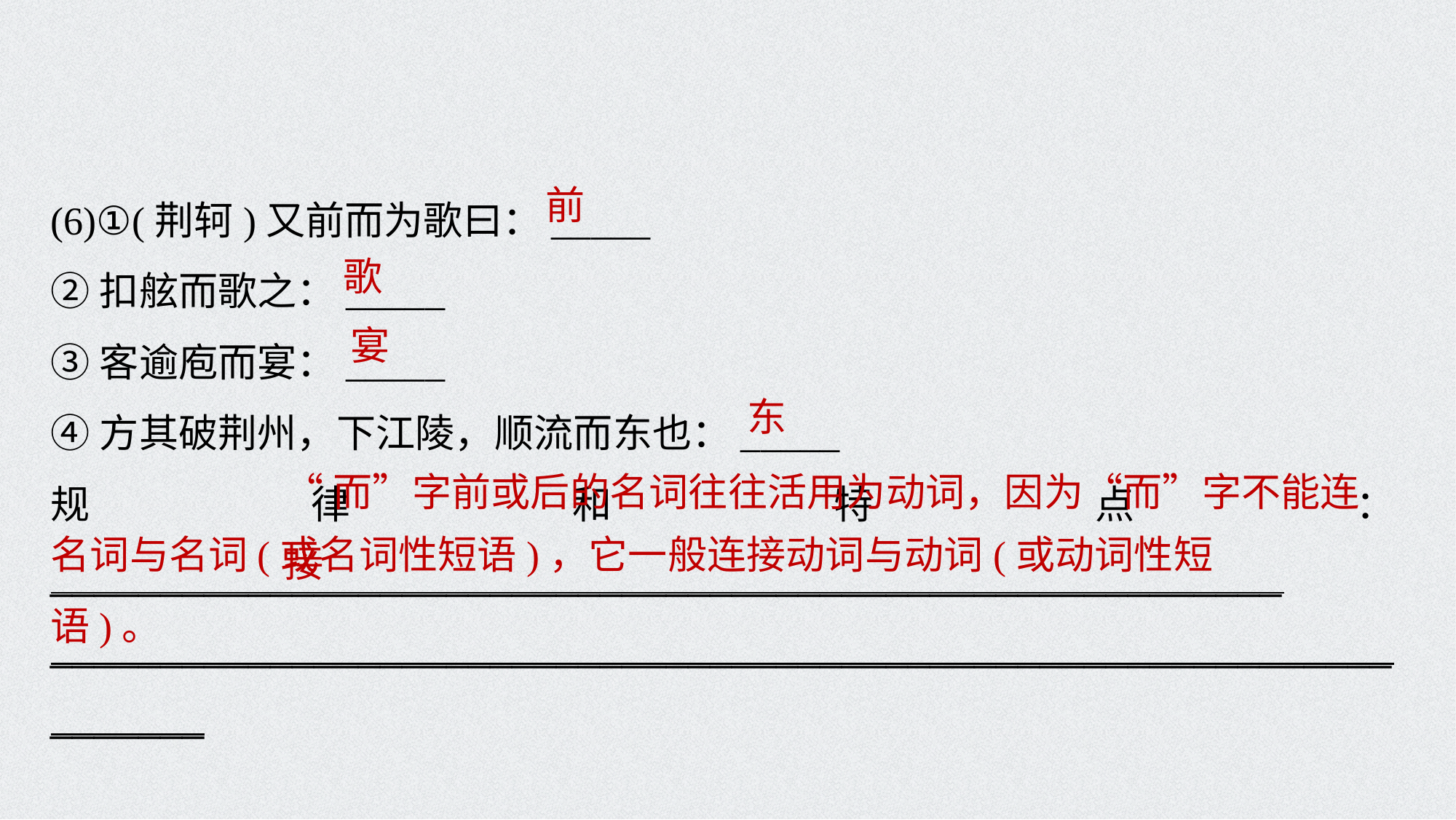

(6)①(荆轲)又前而为歌曰：_____
②扣舷而歌之：_____
③客逾庖而宴：_____
④方其破荆州，下江陵，顺流而东也：_____
规律和特点：________________________________________________________
____________________________________________________________________
前
歌
宴
东
“而”字前或后的名词往往活用为动词，因为“而”字不能连接
名词与名词(或名词性短语)，它一般连接动词与动词(或动词性短语)。